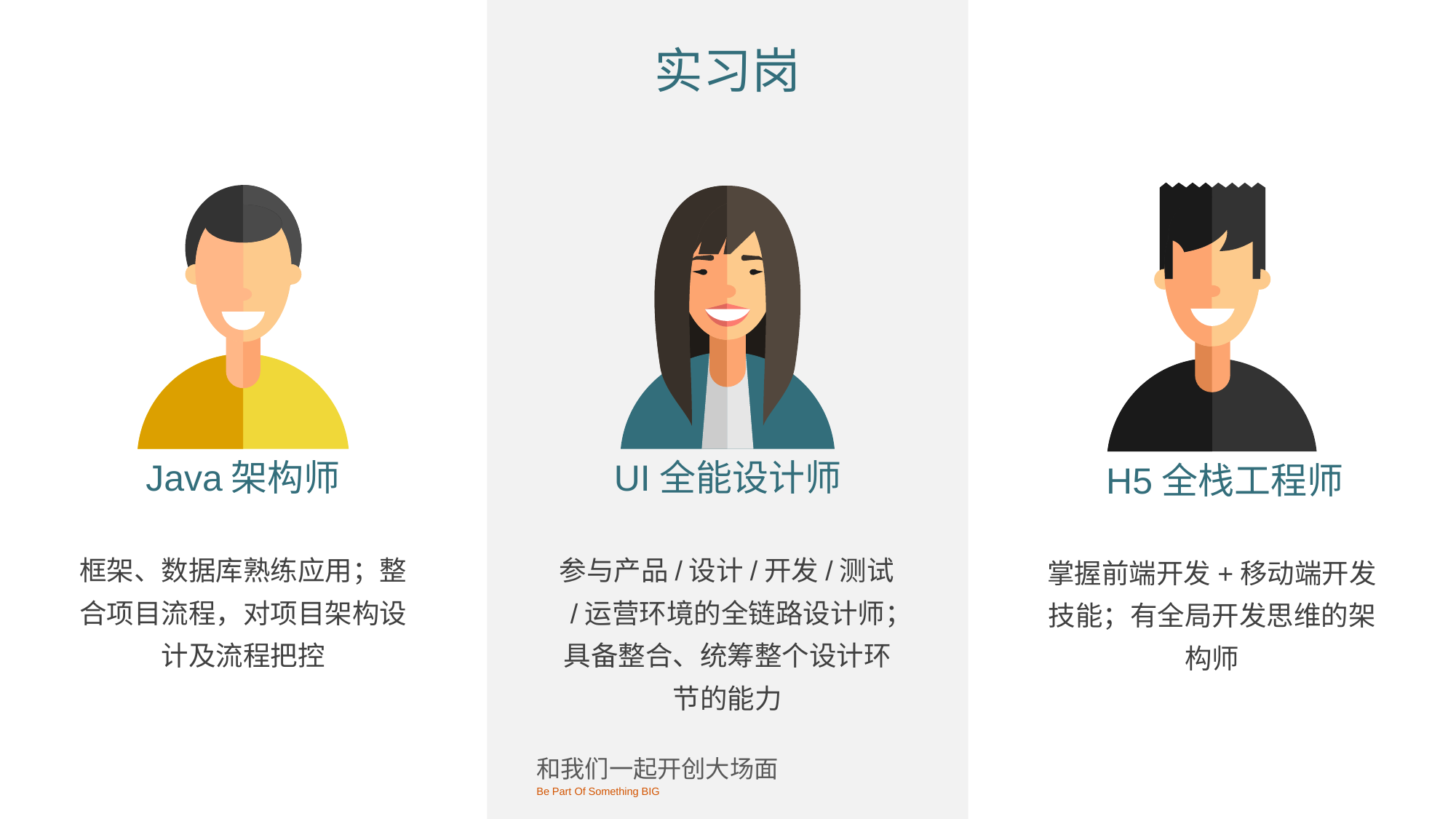

实习岗

Java架构师
UI全能设计师
H5全栈工程师
框架、数据库熟练应用；整合项目流程，对项目架构设计及流程把控
参与产品/设计/开发/测试/运营环境的全链路设计师；具备整合、统筹整个设计环节的能力
掌握前端开发+移动端开发技能；有全局开发思维的架构师
和我们一起开创大场面
Be Part Of Something BIG